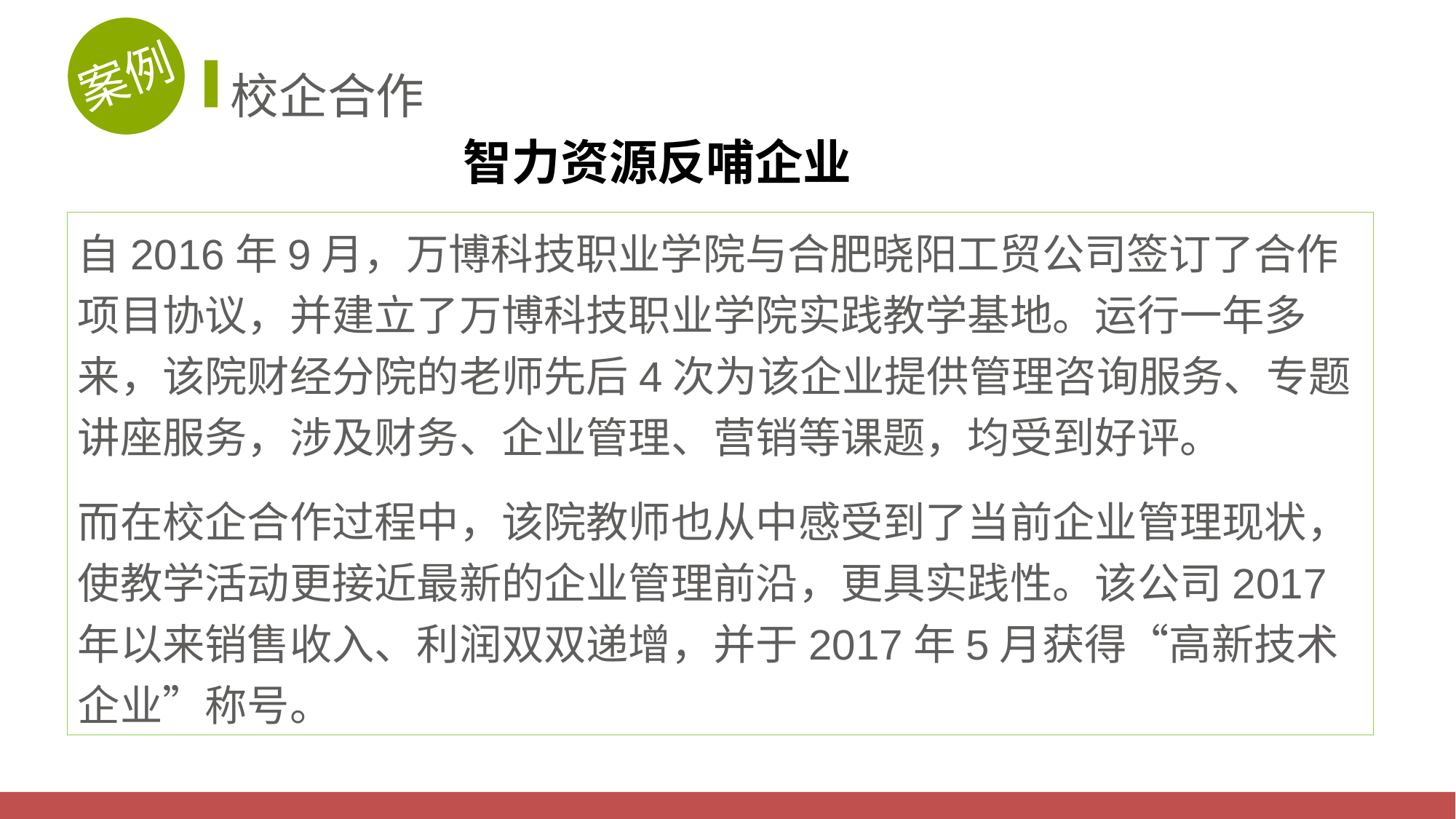

案例
校企合作

智力资源反哺企业
自2016年9月，万博科技职业学院与合肥晓阳工贸公司签订了合作项目协议，并建立了万博科技职业学院实践教学基地。运行一年多来，该院财经分院的老师先后4次为该企业提供管理咨询服务、专题讲座服务，涉及财务、企业管理、营销等课题，均受到好评。

而在校企合作过程中，该院教师也从中感受到了当前企业管理现状，使教学活动更接近最新的企业管理前沿，更具实践性。该公司2017年以来销售收入、利润双双递增，并于2017年5月获得“高新技术企业”称号。